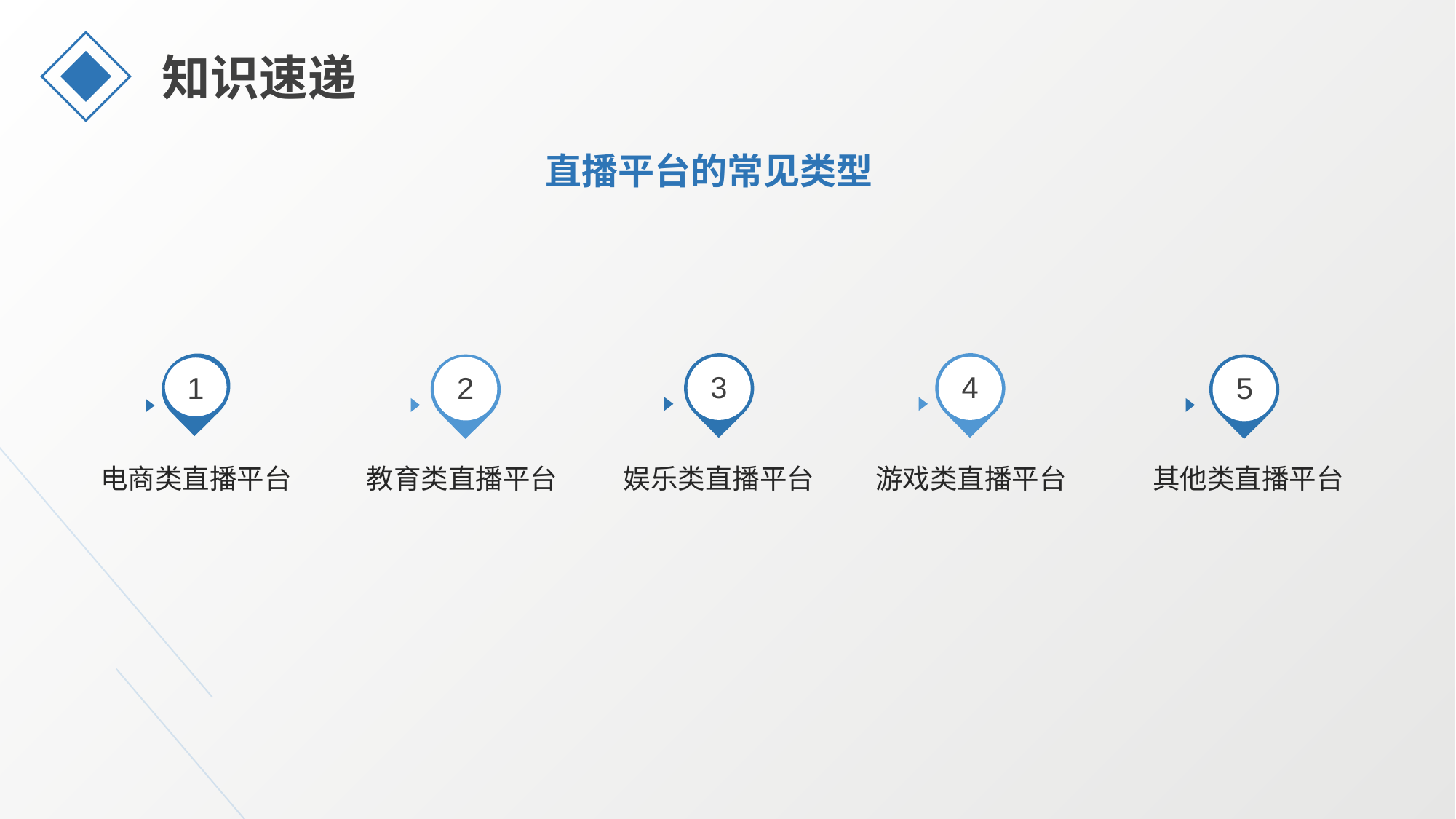

知识速递
直播平台的常见类型

3

4

1

2

5

电商类直播平台
教育类直播平台
娱乐类直播平台
游戏类直播平台
其他类直播平台